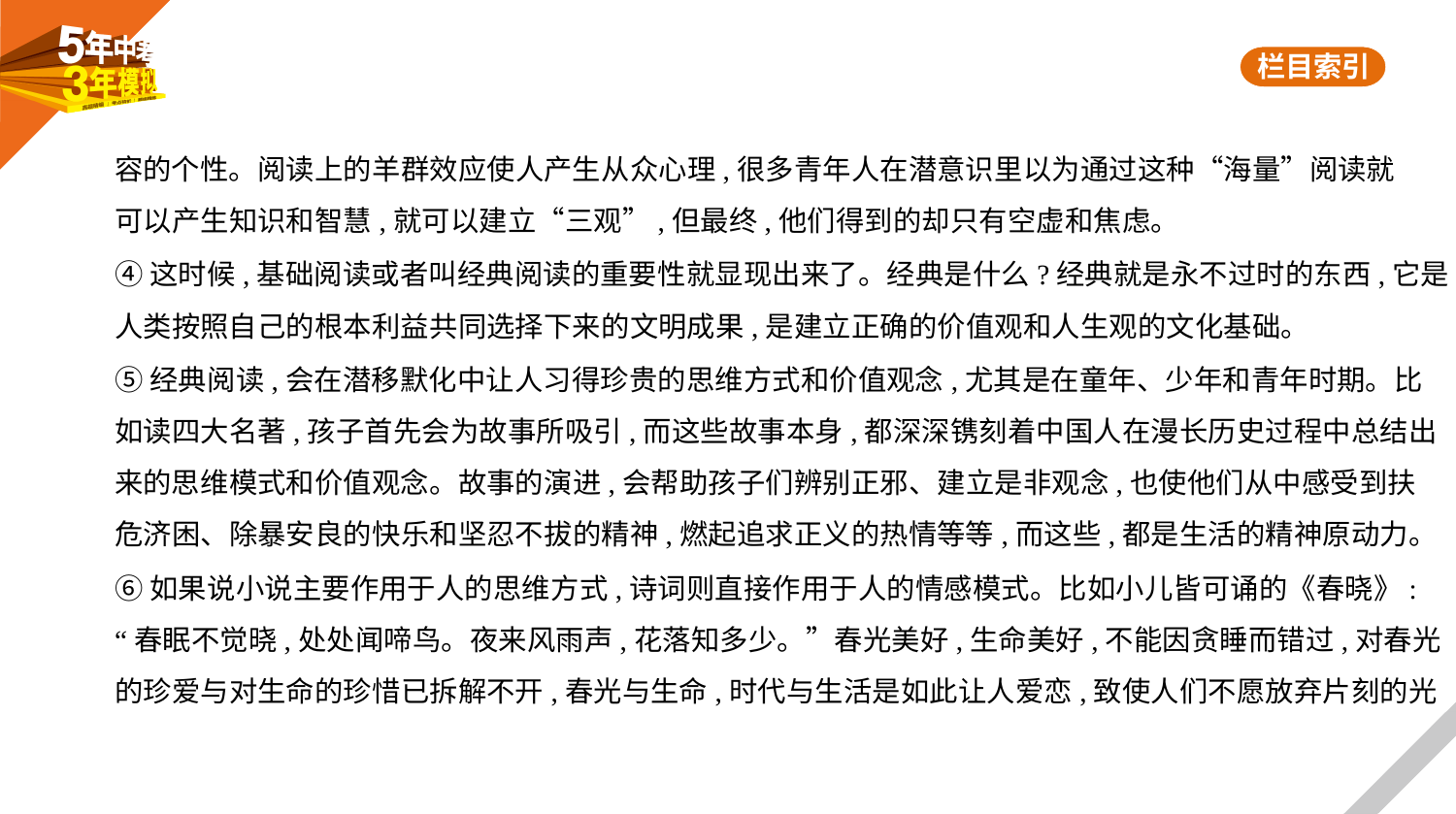

容的个性。阅读上的羊群效应使人产生从众心理,很多青年人在潜意识里以为通过这种“海量”阅读就
可以产生知识和智慧,就可以建立“三观”,但最终,他们得到的却只有空虚和焦虑。
④这时候,基础阅读或者叫经典阅读的重要性就显现出来了。经典是什么?经典就是永不过时的东西,它是
人类按照自己的根本利益共同选择下来的文明成果,是建立正确的价值观和人生观的文化基础。
⑤经典阅读,会在潜移默化中让人习得珍贵的思维方式和价值观念,尤其是在童年、少年和青年时期。比
如读四大名著,孩子首先会为故事所吸引,而这些故事本身,都深深镌刻着中国人在漫长历史过程中总结出
来的思维模式和价值观念。故事的演进,会帮助孩子们辨别正邪、建立是非观念,也使他们从中感受到扶
危济困、除暴安良的快乐和坚忍不拔的精神,燃起追求正义的热情等等,而这些,都是生活的精神原动力。
⑥如果说小说主要作用于人的思维方式,诗词则直接作用于人的情感模式。比如小儿皆可诵的《春晓》:
“春眠不觉晓,处处闻啼鸟。夜来风雨声,花落知多少。”春光美好,生命美好,不能因贪睡而错过,对春光
的珍爱与对生命的珍惜已拆解不开,春光与生命,时代与生活是如此让人爱恋,致使人们不愿放弃片刻的光